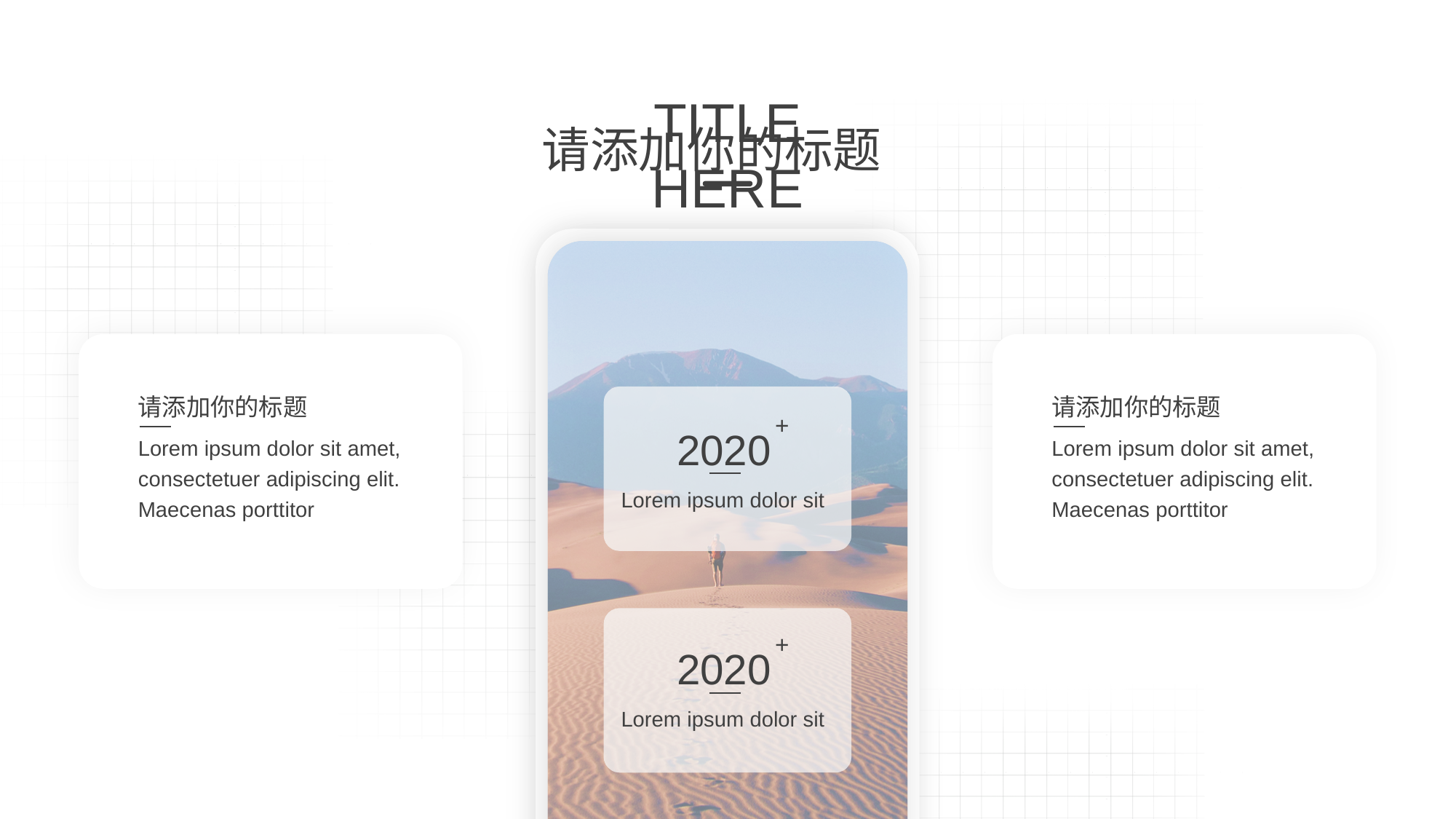

请添加你的标题

请添加你的标题
+
2020
Lorem ipsum dolor sit amet, consectetuer adipiscing elit. Maecenas porttitor
Lorem ipsum dolor sit amet, consectetuer adipiscing elit. Maecenas porttitor
Lorem ipsum dolor sit

+
2020
Lorem ipsum dolor sit